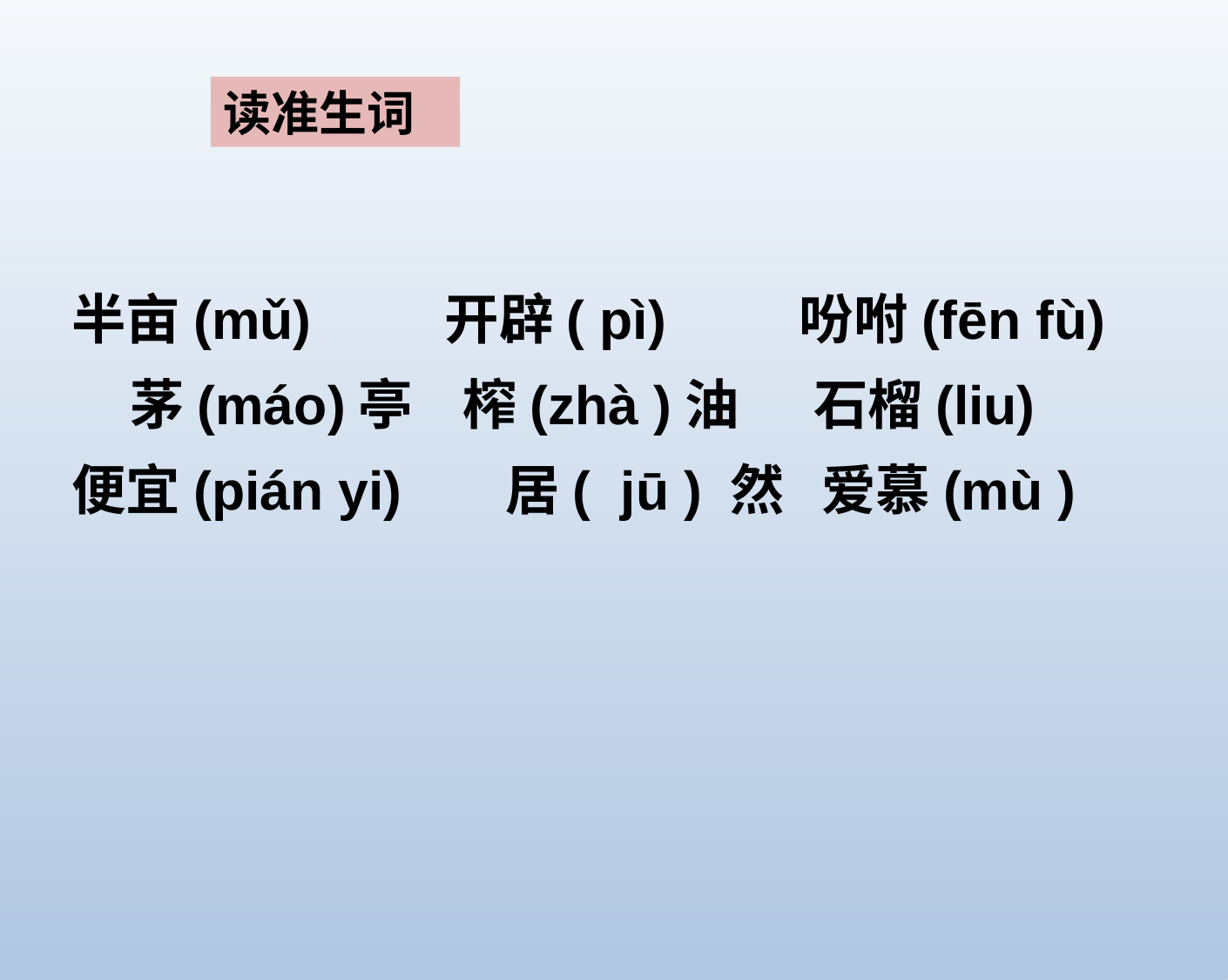

读准生词
半亩(mǔ)        开辟( pì)        吩咐(fēn fù)        茅(máo)亭    榨(zhà )油      石榴(liu)
便宜(pián yi)      居(  jū ) 然   爱慕(mù )